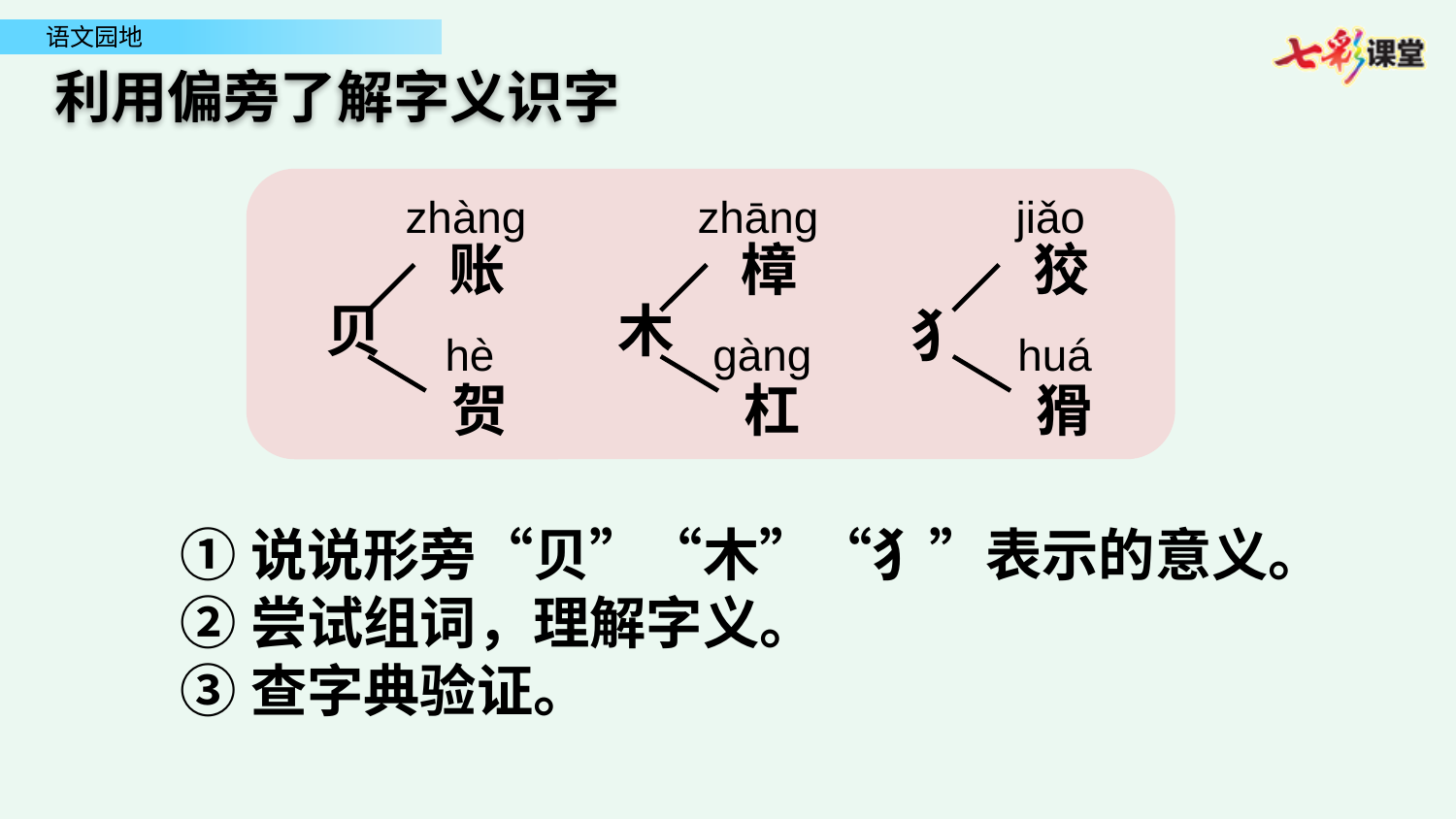

利用偏旁了解字义识字

zhàng
账
贝
hè
贺
zhāng
樟
木
gàng
杠
jiǎo
狡

huá
猾
犭
①说说形旁“贝”“木”“犭”表示的意义。
②尝试组词，理解字义。
③查字典验证。